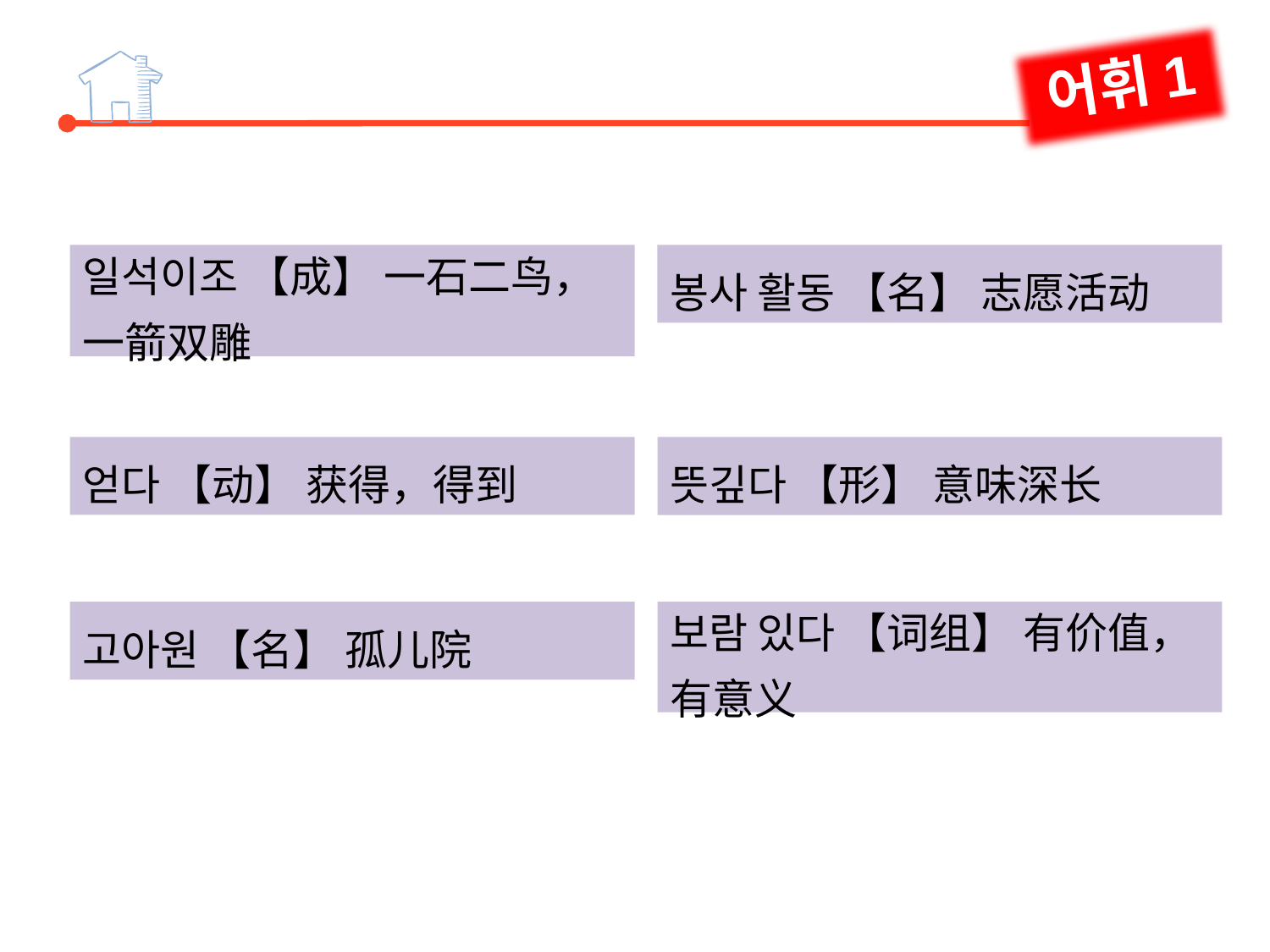

어휘1

봉사 활동 【名】 志愿活动
일석이조 【成】 一石二鸟，一箭双雕
얻다 【动】 获得，得到
뜻깊다 【形】 意味深长
고아원 【名】 孤儿院
보람 있다 【词组】 有价值，有意义